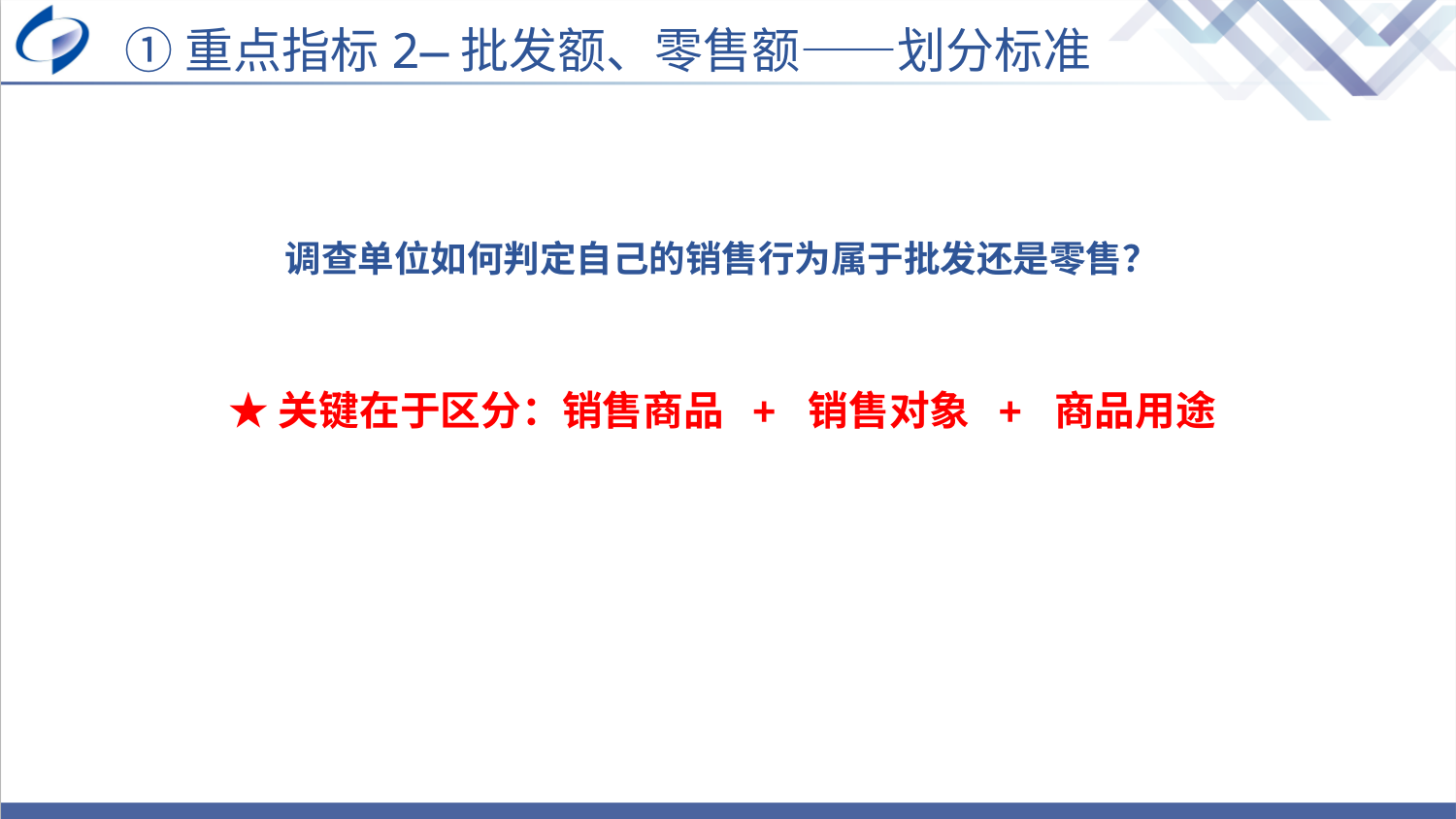

①重点指标2—批发额、零售额——划分标准
调查单位如何判定自己的销售行为属于批发还是零售？
★关键在于区分：销售商品  +  销售对象  +  商品用途